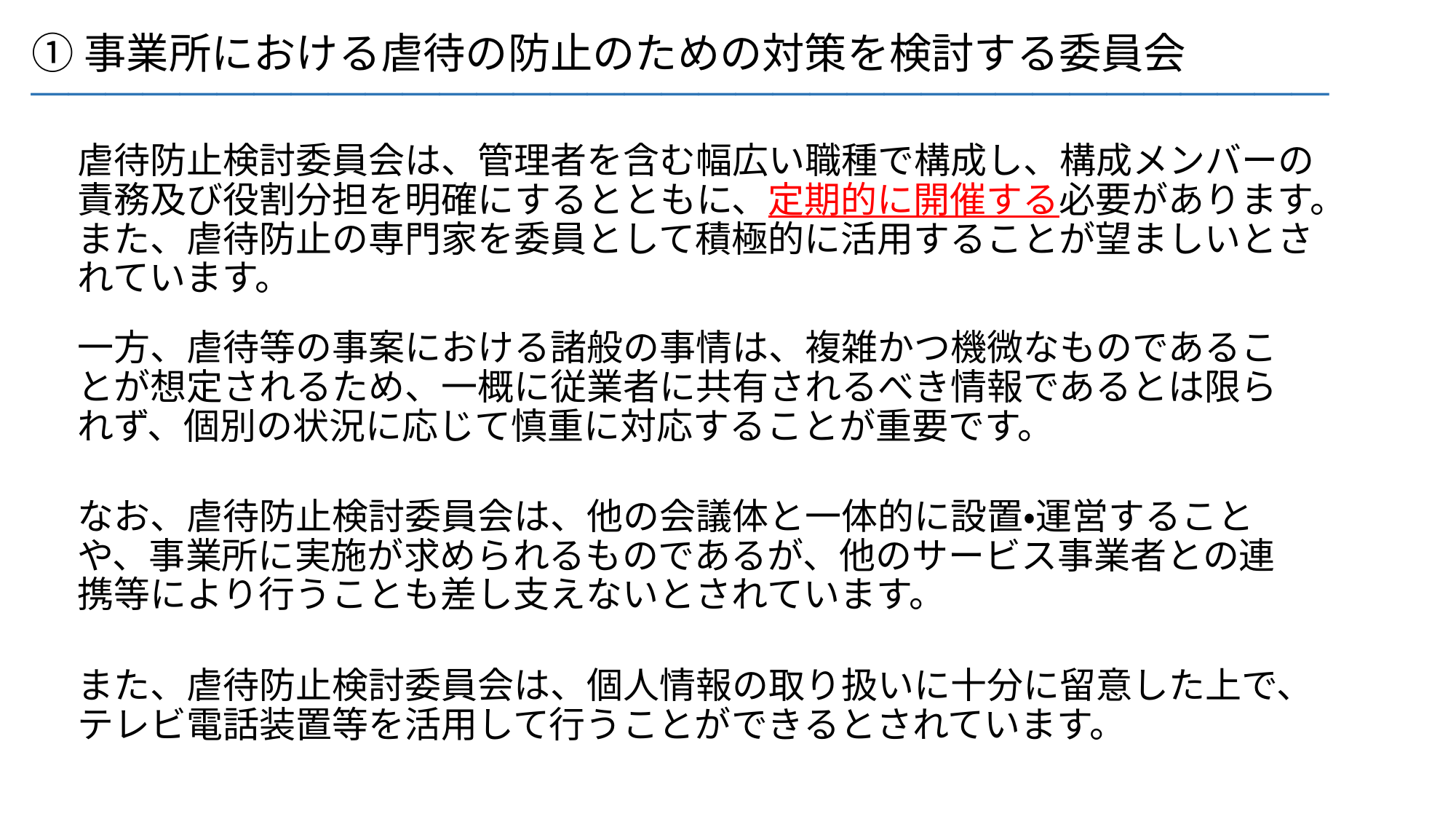

___________________________________
①事業所における虐待の防止のための対策を検討する委員会
虐待防止検討委員会は、管理者を含む幅広い職種で構成し、構成メンバーの責務及び役割分担を明確にするとともに、定期的に開催する必要があります。
また、虐待防止の専門家を委員として積極的に活用することが望ましいとされています。
一方、虐待等の事案における諸般の事情は、複雑かつ機微なものであることが想定されるため、一概に従業者に共有されるべき情報であるとは限られず、個別の状況に応じて慎重に対応することが重要です。
なお、虐待防止検討委員会は、他の会議体と一体的に設置・運営することや、事業所に実施が求められるものであるが、他のサービス事業者との連携等により行うことも差し支えないとされています。
また、虐待防止検討委員会は、個人情報の取り扱いに十分に留意した上で、テレビ電話装置等を活用して行うことができるとされています。